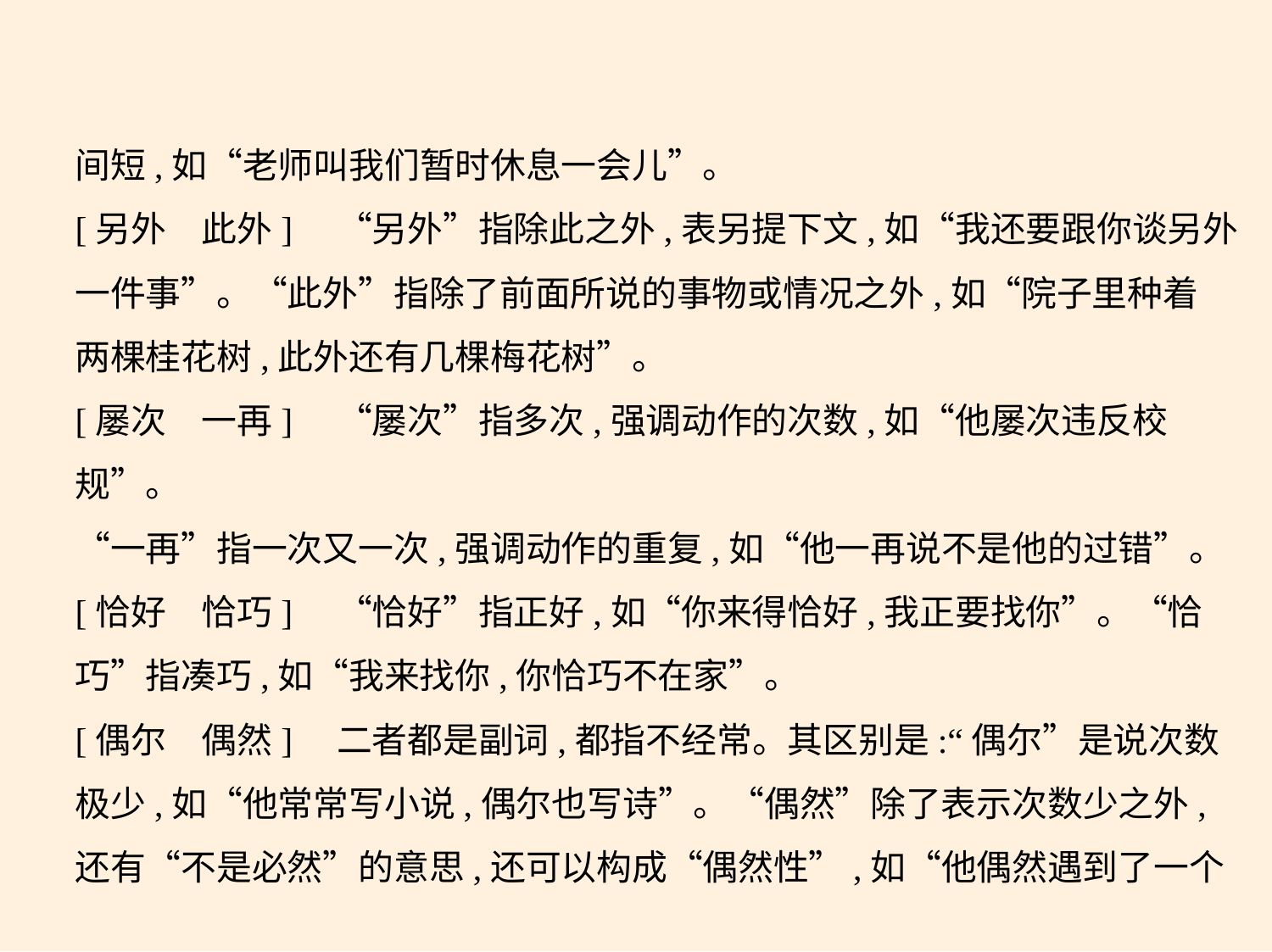

间短,如“老师叫我们暂时休息一会儿”。
[另外　此外]　“另外”指除此之外,表另提下文,如“我还要跟你谈另外
一件事”。“此外”指除了前面所说的事物或情况之外,如“院子里种着
两棵桂花树,此外还有几棵梅花树”。
[屡次　一再]　“屡次”指多次,强调动作的次数,如“他屡次违反校规”。
“一再”指一次又一次,强调动作的重复,如“他一再说不是他的过错”。
[恰好　恰巧]　“恰好”指正好,如“你来得恰好,我正要找你”。“恰
巧”指凑巧,如“我来找你,你恰巧不在家”。
[偶尔　偶然]　二者都是副词,都指不经常。其区别是:“偶尔”是说次数
极少,如“他常常写小说,偶尔也写诗”。“偶然”除了表示次数少之外,
还有“不是必然”的意思,还可以构成“偶然性”,如“他偶然遇到了一个